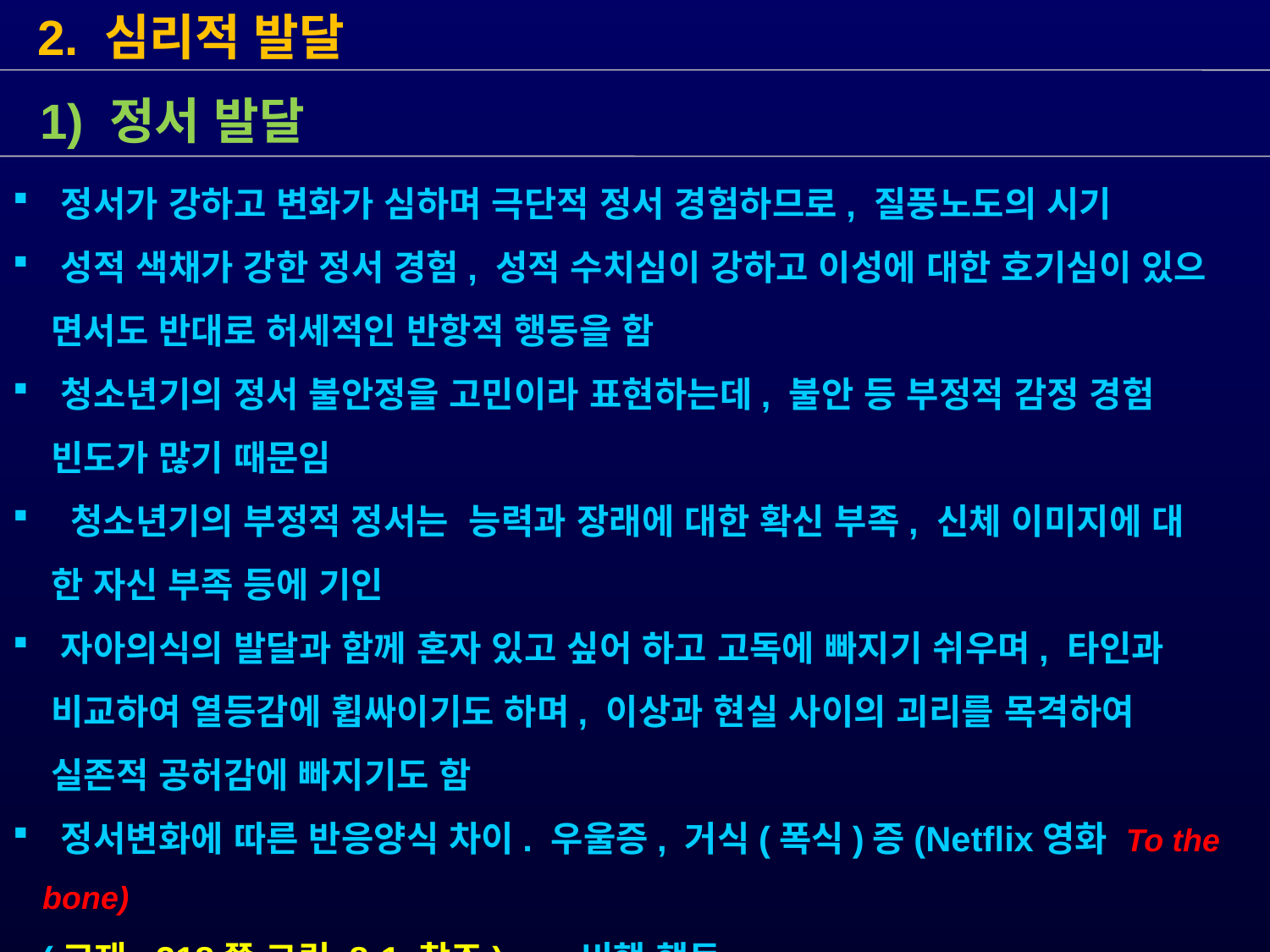

2. 심리적 발달

  1) 정서 발달
 정서가 강하고 변화가 심하며 극단적 정서 경험하므로, 질풍노도의 시기
 성적 색채가 강한 정서 경험, 성적 수치심이 강하고 이성에 대한 호기심이 있으
   면서도 반대로 허세적인 반항적 행동을 함
 청소년기의 정서 불안정을 고민이라 표현하는데, 불안 등 부정적 감정 경험
   빈도가 많기 때문임
  청소년기의 부정적 정서는  능력과 장래에 대한 확신 부족, 신체 이미지에 대
   한 자신 부족 등에 기인
 자아의식의 발달과 함께 혼자 있고 싶어 하고 고독에 빠지기 쉬우며, 타인과
   비교하여 열등감에 휩싸이기도 하며, 이상과 현실 사이의 괴리를 목격하여
   실존적 공허감에 빠지기도 함
 정서변화에 따른 반응양식 차이. 우울증, 거식(폭식)증(Netflix영화 To the bone)
   (교재  218쪽 그림 8-1 참조) vs. 비행 행동